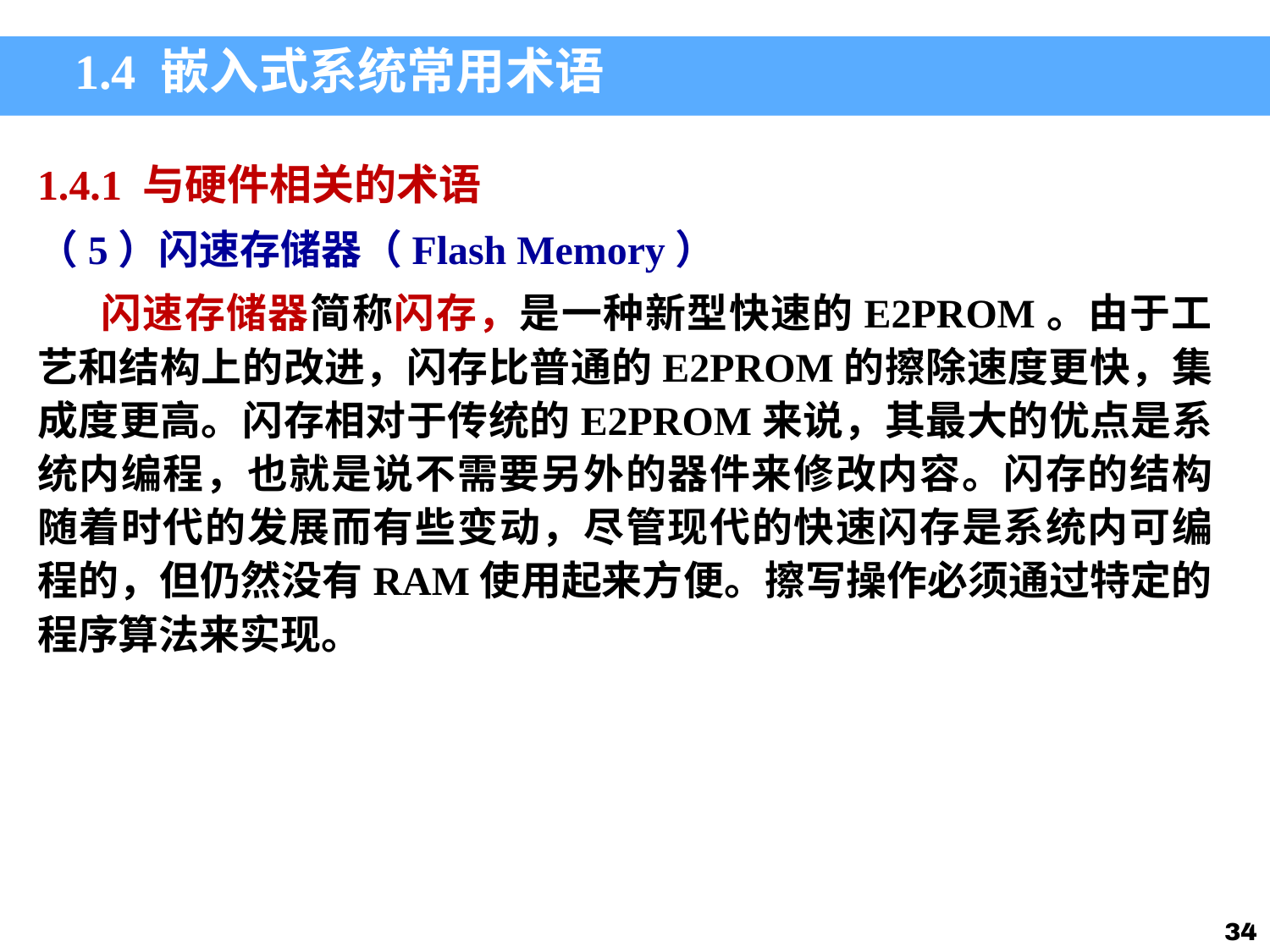

1.4 嵌入式系统常用术语
1.4.1 与硬件相关的术语
（5）闪速存储器（Flash Memory）
闪速存储器简称闪存，是一种新型快速的E2PROM。由于工艺和结构上的改进，闪存比普通的E2PROM的擦除速度更快，集成度更高。闪存相对于传统的E2PROM来说，其最大的优点是系统内编程，也就是说不需要另外的器件来修改内容。闪存的结构随着时代的发展而有些变动，尽管现代的快速闪存是系统内可编程的，但仍然没有RAM使用起来方便。擦写操作必须通过特定的程序算法来实现。
34